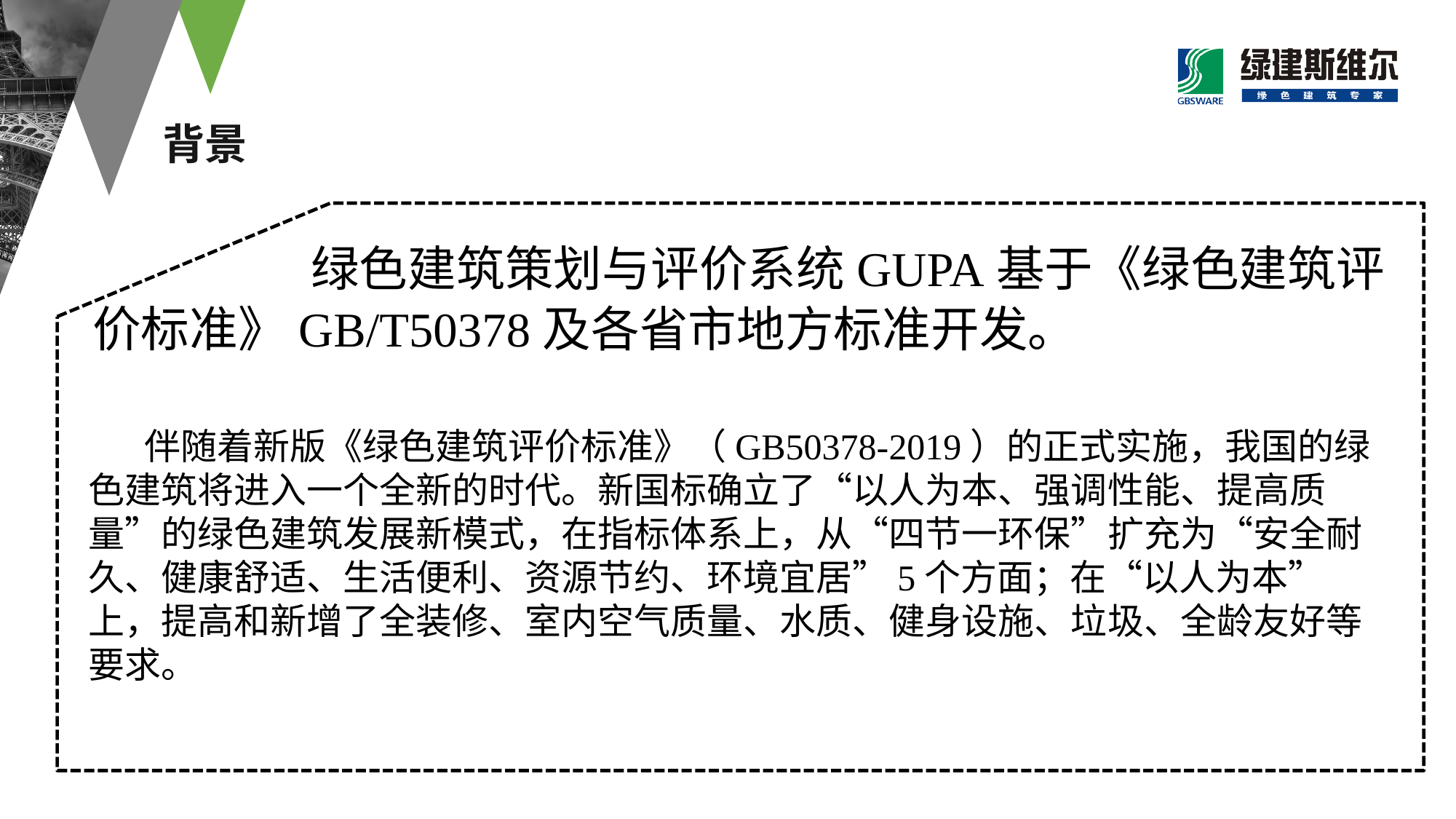

# 背景

		绿色建筑策划与评价系统GUPA基于《绿色建筑评价标准》GB/T50378及各省市地方标准开发。
        伴随着新版《绿色建筑评价标准》（GB50378-2019）的正式实施，我国的绿色建筑将进入一个全新的时代。新国标确立了“以人为本、强调性能、提高质量”的绿色建筑发展新模式，在指标体系上，从“四节一环保”扩充为“安全耐久、健康舒适、生活便利、资源节约、环境宜居”5个方面；在“以人为本”上，提高和新增了全装修、室内空气质量、水质、健身设施、垃圾、全龄友好等要求。